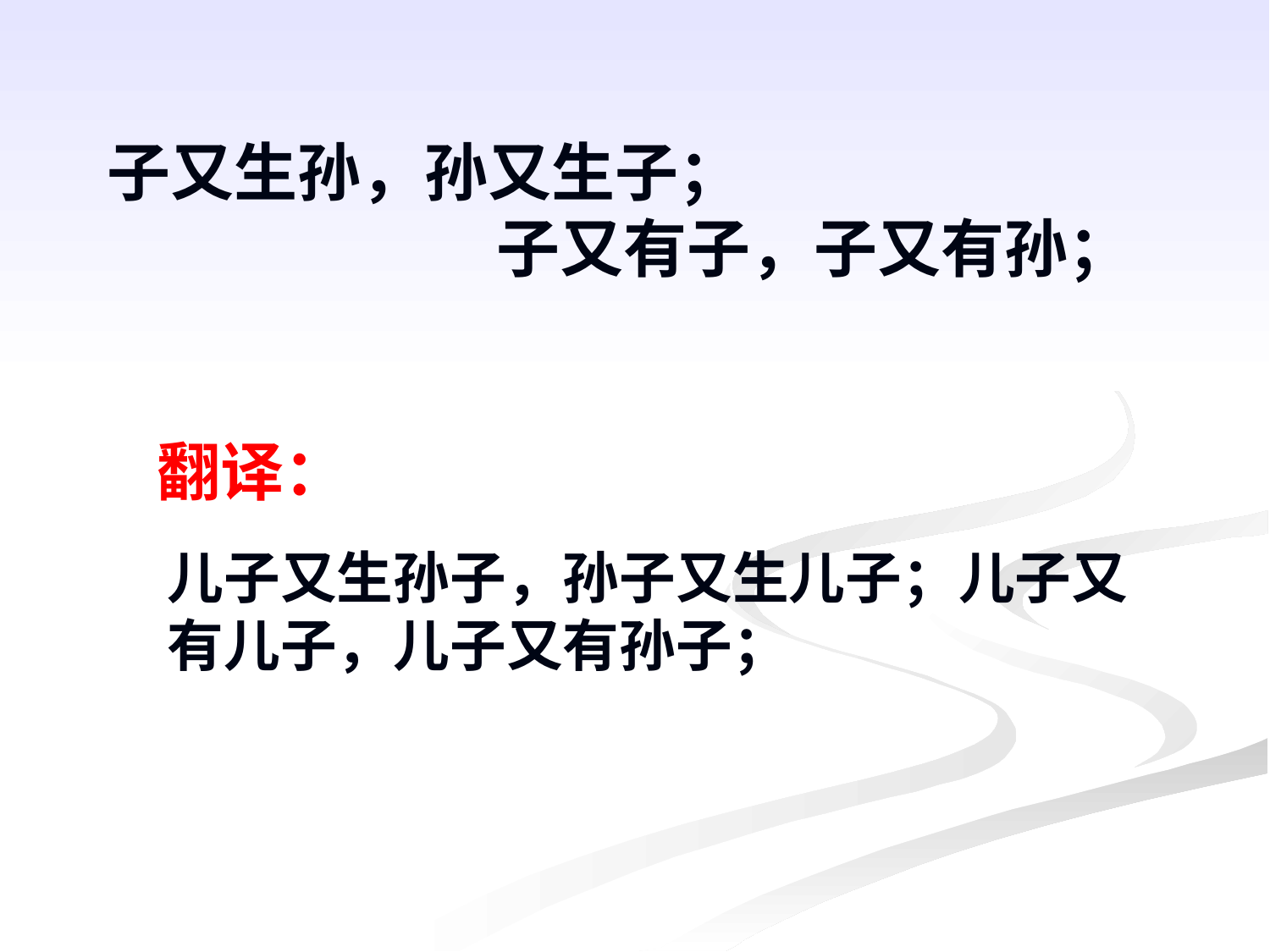

子又生孙，孙又生子；
                          子又有子，子又有孙；
翻译：
儿子又生孙子，孙子又生儿子；儿子又有儿子，儿子又有孙子；